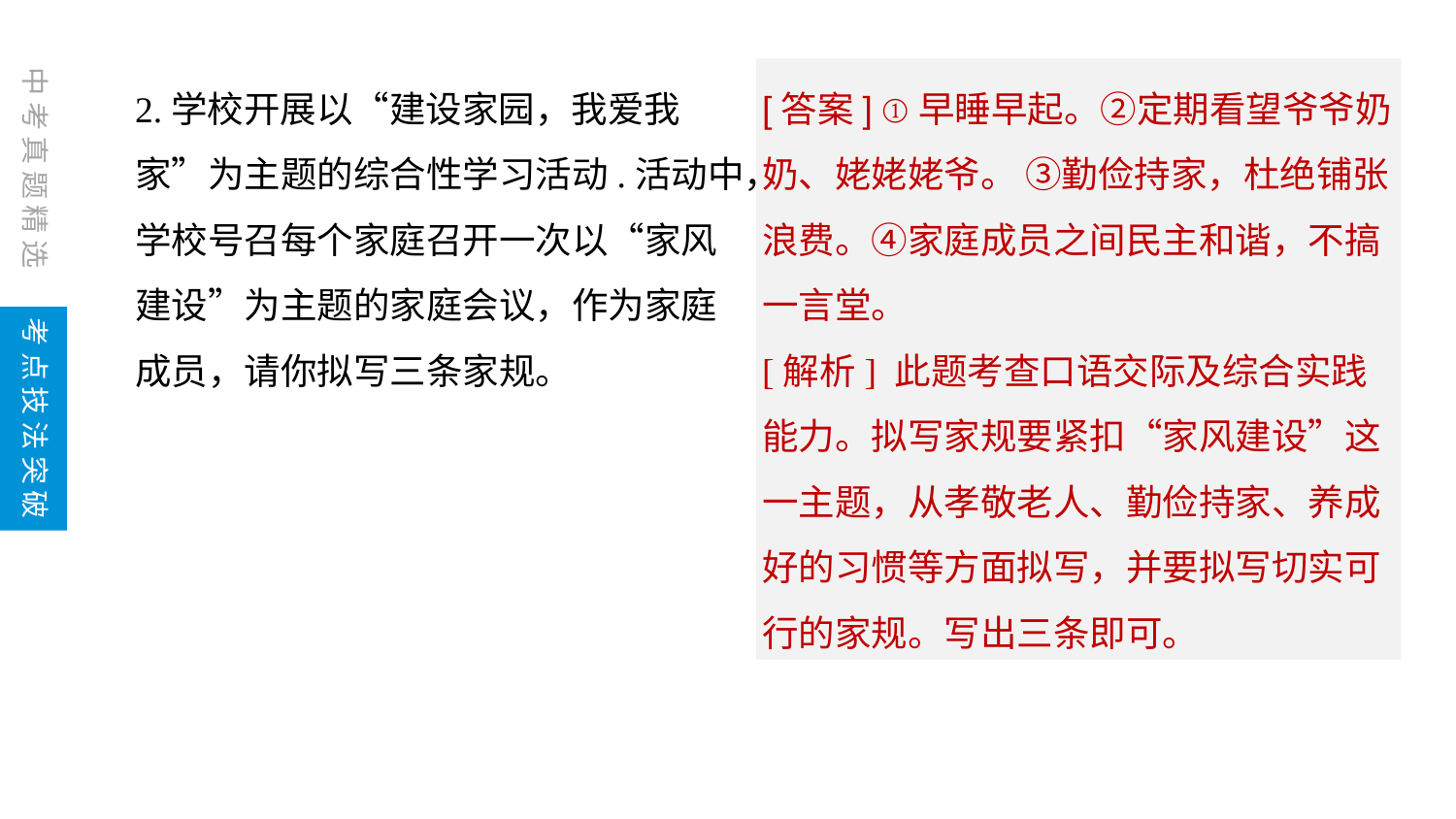

[答案] ①早睡早起。②定期看望爷爷奶奶、姥姥姥爷。 ③勤俭持家，杜绝铺张浪费。④家庭成员之间民主和谐，不搞一言堂。
[解析] 此题考查口语交际及综合实践能力。拟写家规要紧扣“家风建设”这一主题，从孝敬老人、勤俭持家、养成好的习惯等方面拟写，并要拟写切实可行的家规。写出三条即可。
2.学校开展以“建设家园，我爱我家”为主题的综合性学习活动.活动中，学校号召每个家庭召开一次以“家风建设”为主题的家庭会议，作为家庭成员，请你拟写三条家规。